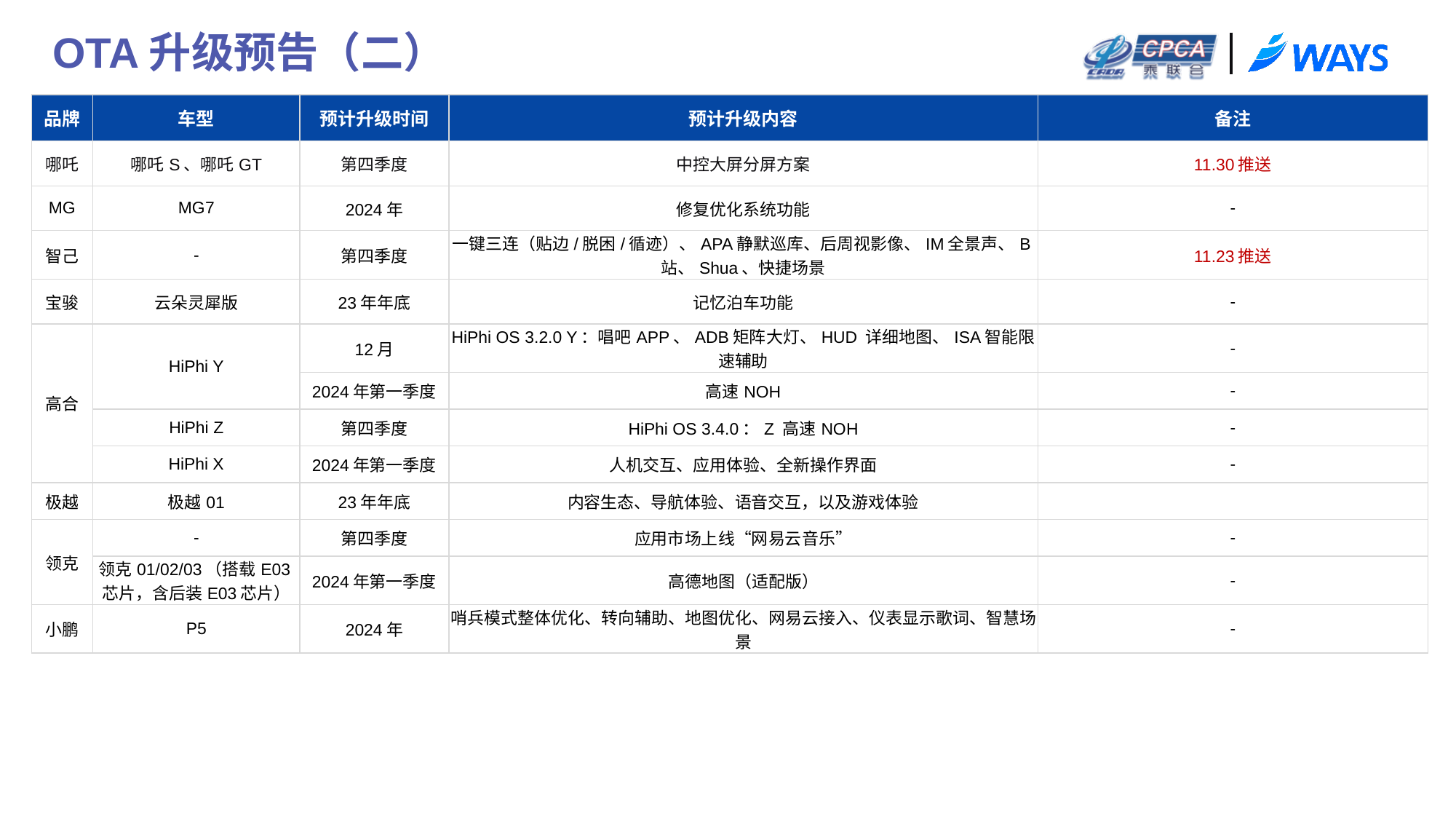

OTA升级预告（二）
| 品牌 | 车型 | 预计升级时间 | 预计升级内容 | 备注 |
| --- | --- | --- | --- | --- |
| 哪吒 | 哪吒S、哪吒GT | 第四季度 | 中控大屏分屏方案 | 11.30推送 |
| MG | MG7 | 2024年 | 修复优化系统功能 | - |
| 智己 | - | 第四季度 | 一键三连（贴边/脱困/循迹）、APA静默巡库、后周视影像、IM全景声、B站、Shua、快捷场景 | 11.23推送 |
| 宝骏 | 云朵灵犀版 | 23年年底 | 记忆泊车功能 | - |
| 高合 | HiPhi Y | 12月 | HiPhi OS 3.2.0 Y：唱吧APP、ADB矩阵大灯、HUD 详细地图、ISA智能限速辅助 | - |
|  |  | 2024年第一季度 | 高速NOH | - |
|  | HiPhi Z | 第四季度 | HiPhi OS 3.4.0：Z 高速NOH | - |
|  | HiPhi X | 2024年第一季度 | 人机交互、应用体验、全新操作界面 | - |
| 极越 | 极越01 | 23年年底 | 内容生态、导航体验、语音交互，以及游戏体验 |  |
| 领克 | - | 第四季度 | 应用市场上线“网易云音乐” | - |
|  | 领克01/02/03（搭载E03芯片，含后装E03芯片） | 2024年第一季度 | 高德地图（适配版） | - |
| 小鹏 | P5 | 2024年 | 哨兵模式整体优化、转向辅助、地图优化、网易云接入、仪表显示歌词、智慧场景 | - |